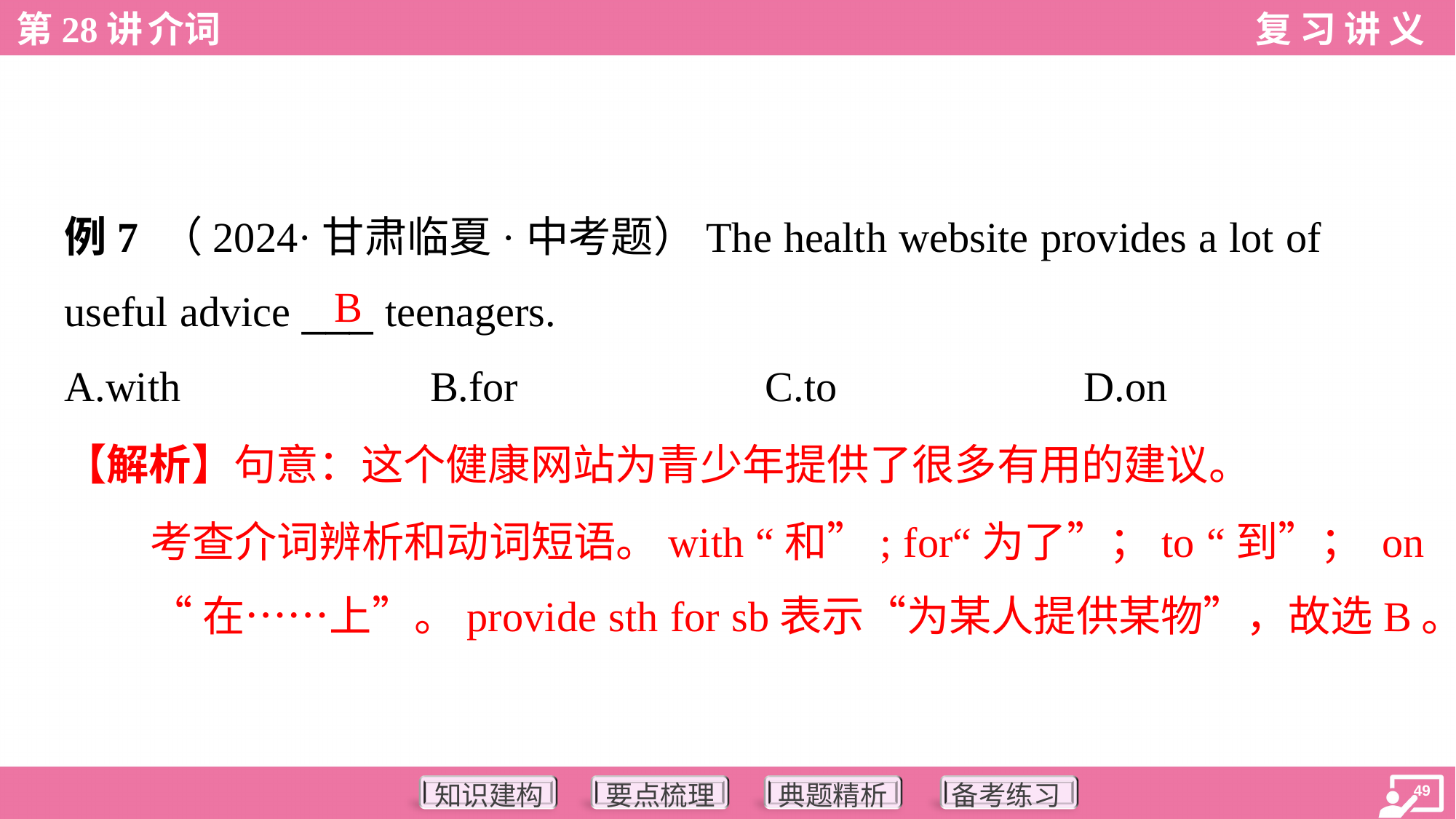

例7 （2024·甘肃临夏·中考题）The health website provides a lot of
useful advice ___ teenagers.
B
A.with	B.for	C.to	D.on
【解析】句意：这个健康网站为青少年提供了很多有用的建议。
考查介词辨析和动词短语。with “和”; for“为了”；to “到”； on
“在……上”。provide sth for sb表示“为某人提供某物”，故选B。